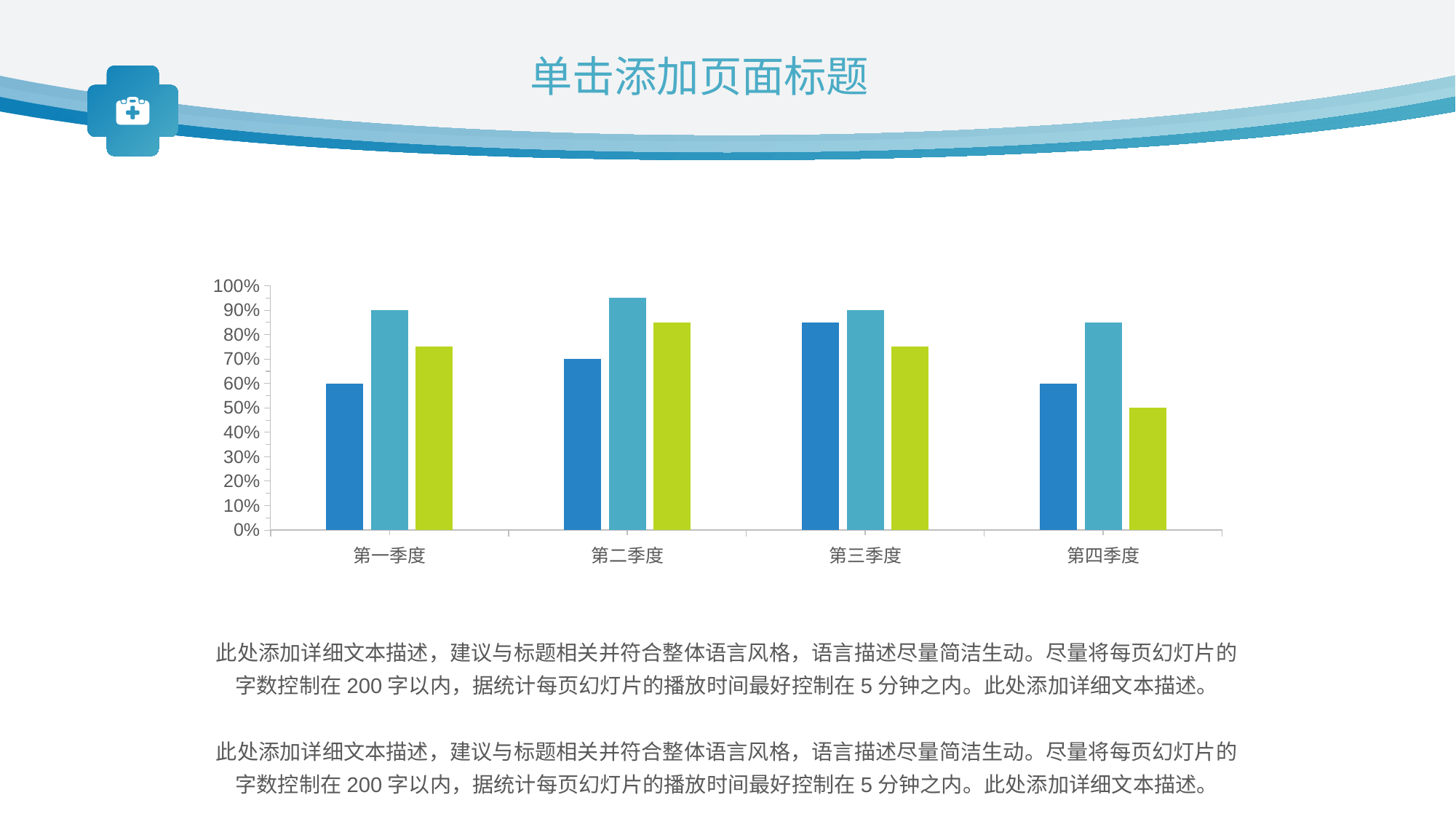

单击添加页面标题

### Chart

| Category | 产品系列1 | 产品系列2 | 产品系列3 |
|---|---|---|---|
| 第一季度 | 0.6 | 0.9 | 0.75 |
| 第二季度 | 0.7 | 0.95 | 0.85 |
| 第三季度 | 0.85 | 0.9 | 0.75 |
| 第四季度 | 0.6 | 0.85 | 0.5 |
此处添加详细文本描述，建议与标题相关并符合整体语言风格，语言描述尽量简洁生动。尽量将每页幻灯片的字数控制在200字以内，据统计每页幻灯片的播放时间最好控制在5分钟之内。此处添加详细文本描述。

此处添加详细文本描述，建议与标题相关并符合整体语言风格，语言描述尽量简洁生动。尽量将每页幻灯片的字数控制在200字以内，据统计每页幻灯片的播放时间最好控制在5分钟之内。此处添加详细文本描述。